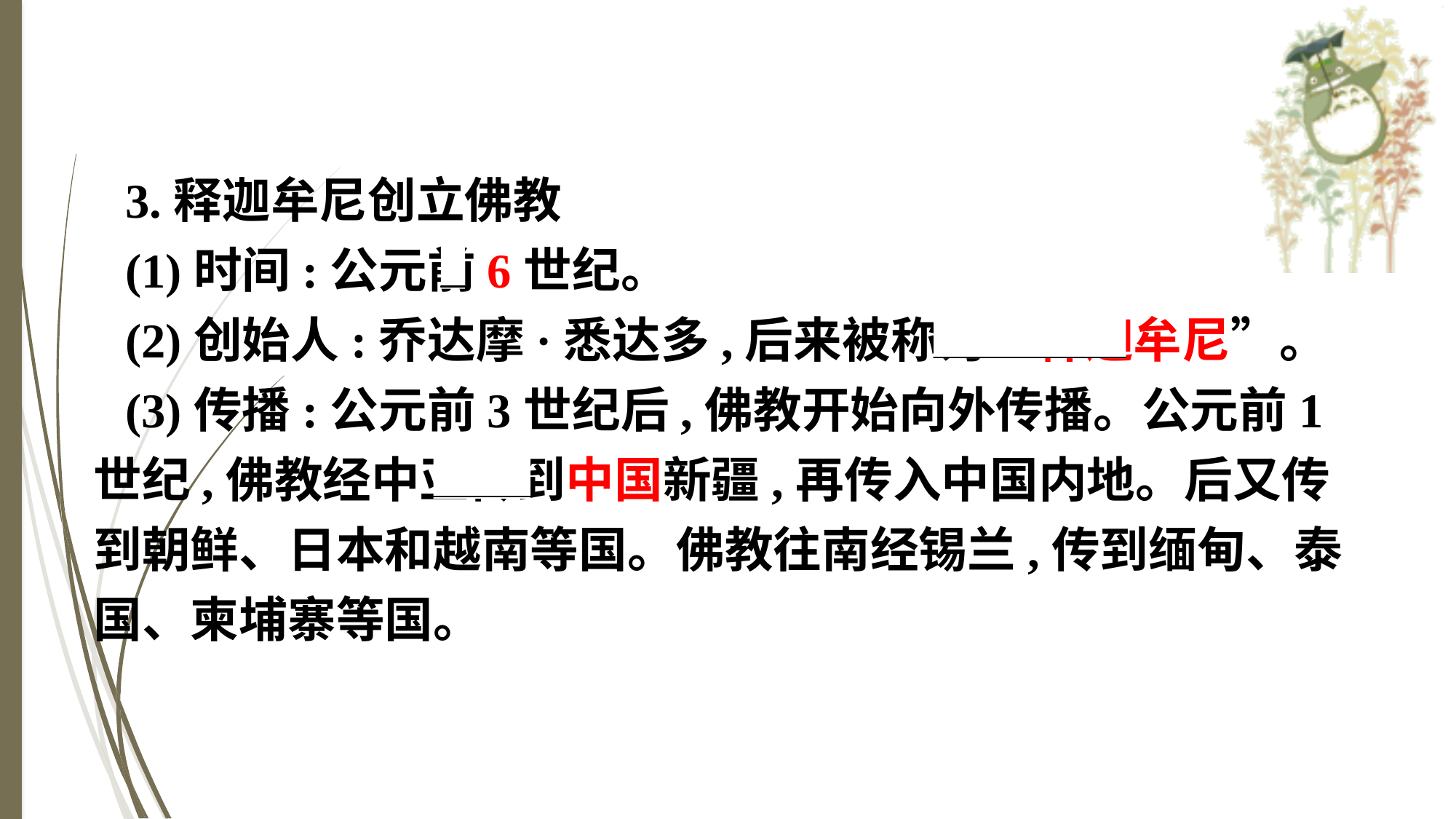

3.释迦牟尼创立佛教
(1)时间:公元前6世纪。
(2)创始人:乔达摩·悉达多,后来被称为“释迦牟尼”。
(3)传播:公元前3世纪后,佛教开始向外传播。公元前1世纪,佛教经中亚传到中国新疆,再传入中国内地。后又传到朝鲜、日本和越南等国。佛教往南经锡兰,传到缅甸、泰国、柬埔寨等国。